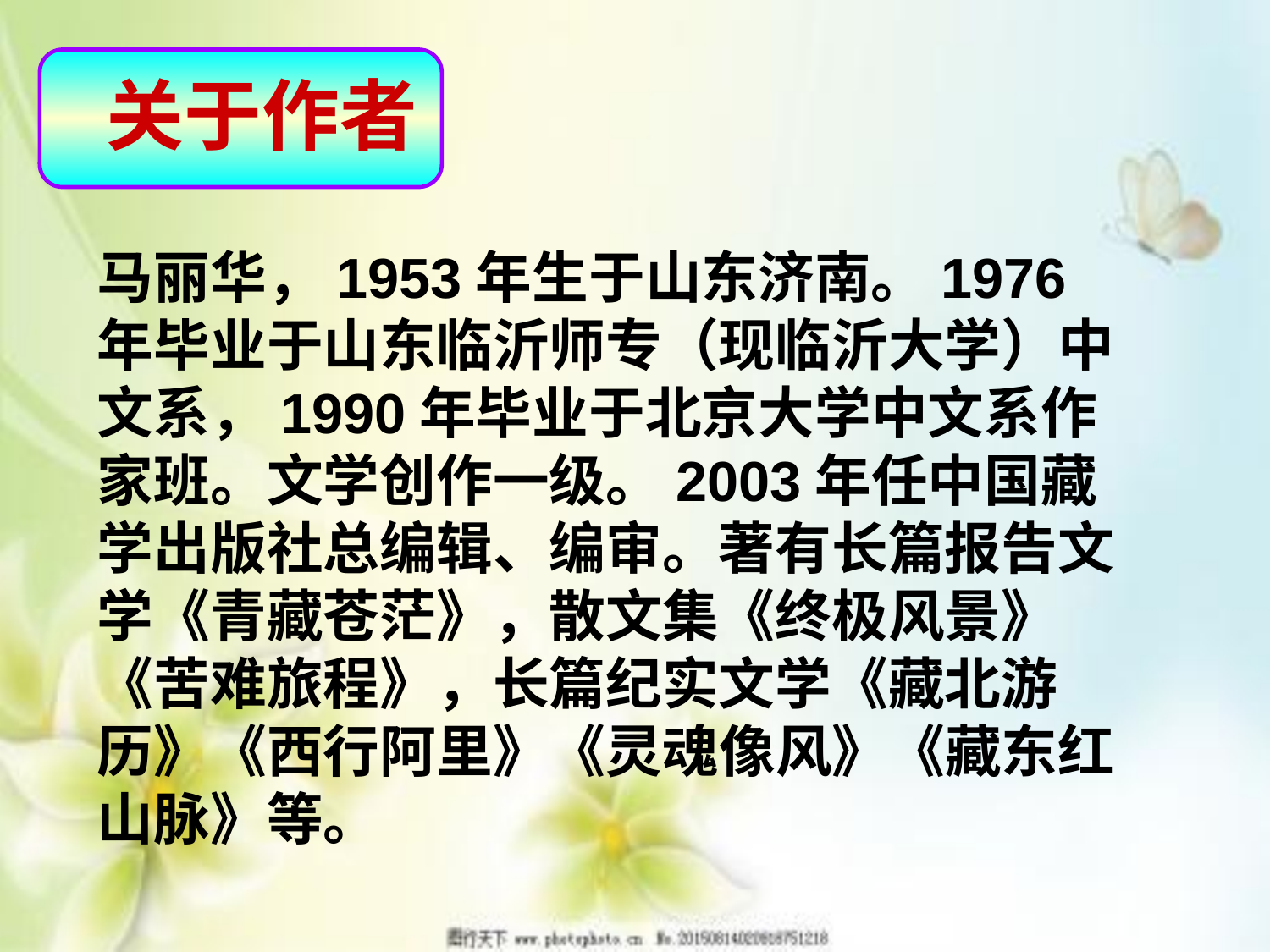

关于作者
马丽华，1953年生于山东济南。1976年毕业于山东临沂师专（现临沂大学）中文系，1990年毕业于北京大学中文系作家班。文学创作一级。2003年任中国藏学出版社总编辑、编审。著有长篇报告文学《青藏苍茫》，散文集《终极风景》《苦难旅程》，长篇纪实文学《藏北游历》《西行阿里》《灵魂像风》《藏东红山脉》等。